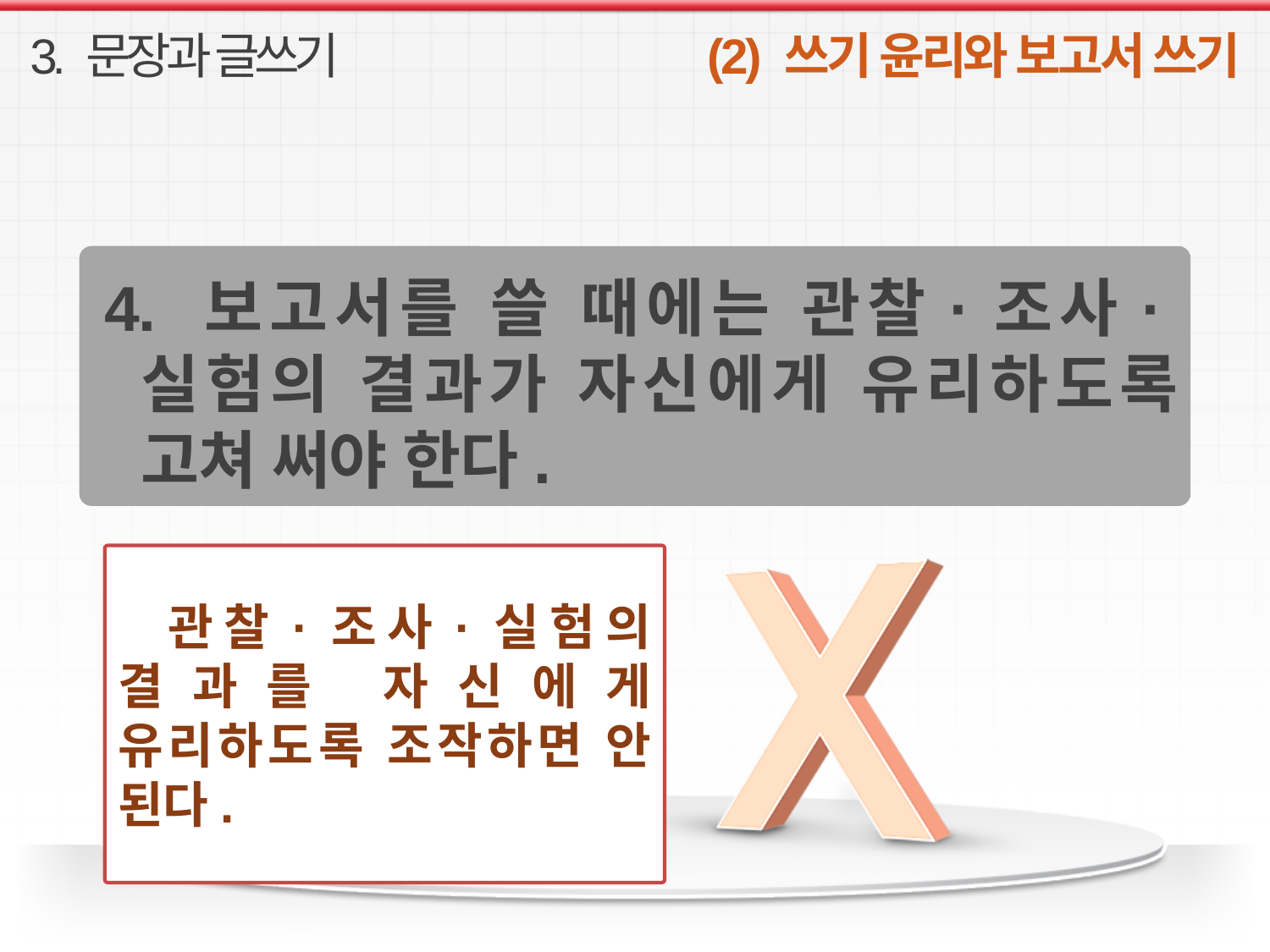

3. 문장과 글쓰기
(2) 쓰기 윤리와 보고서 쓰기

4. 보고서를 쓸 때에는 관찰·조사·실험의 결과가 자신에게 유리하도록 고쳐 써야 한다.
관찰·조사·실험의 결과를 자신에게 유리하도록 조작하면 안 된다.